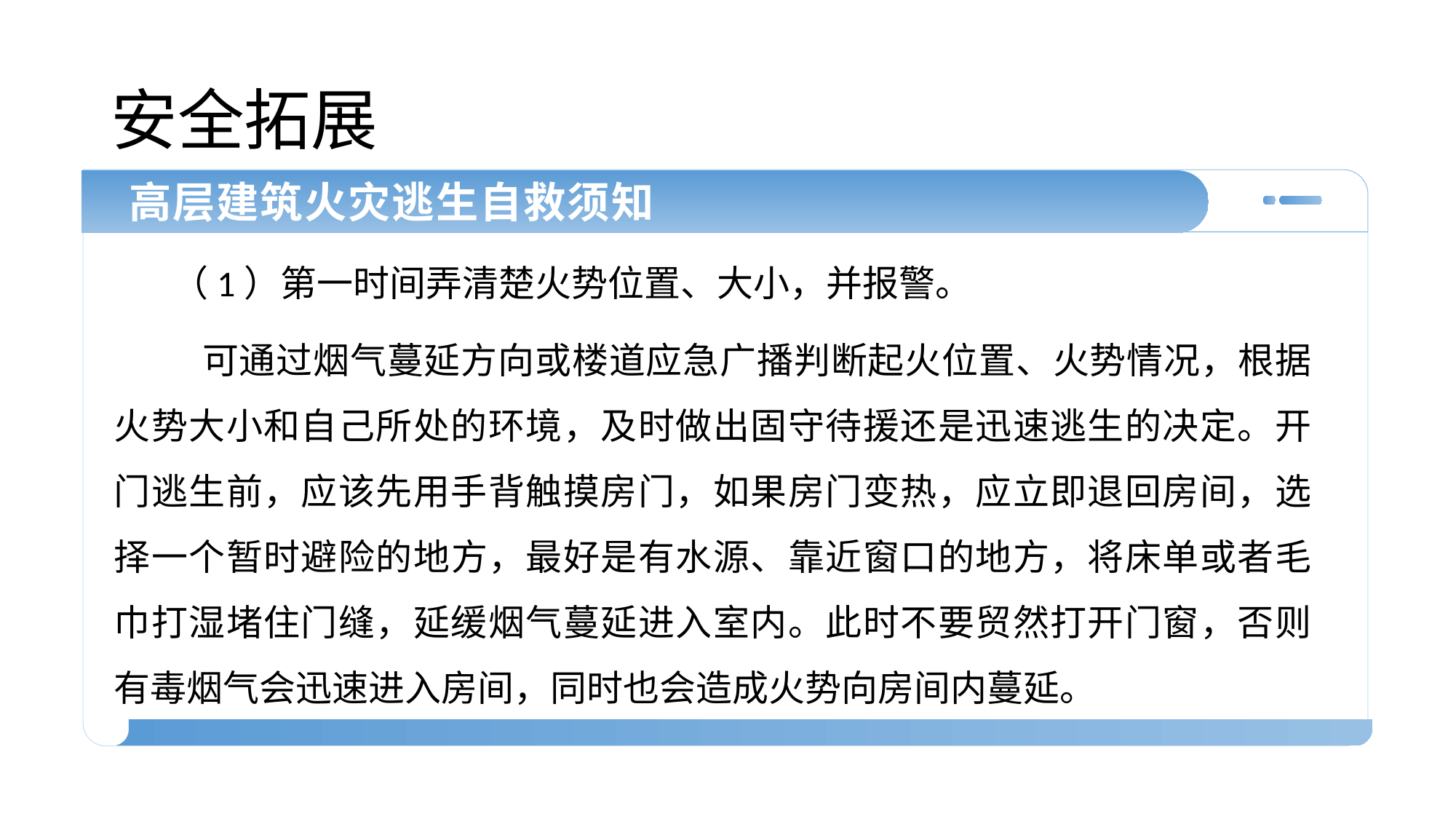

# 安全拓展

高层建筑火灾逃生自救须知

      （1）第一时间弄清楚火势位置、大小，并报警。
         可通过烟气蔓延方向或楼道应急广播判断起火位置、火势情况，根据火势大小和自己所处的环境，及时做出固守待援还是迅速逃生的决定。开门逃生前，应该先用手背触摸房门，如果房门变热，应立即退回房间，选择一个暂时避险的地方，最好是有水源、靠近窗口的地方，将床单或者毛巾打湿堵住门缝，延缓烟气蔓延进入室内。此时不要贸然打开门窗，否则有毒烟气会迅速进入房间，同时也会造成火势向房间内蔓延。